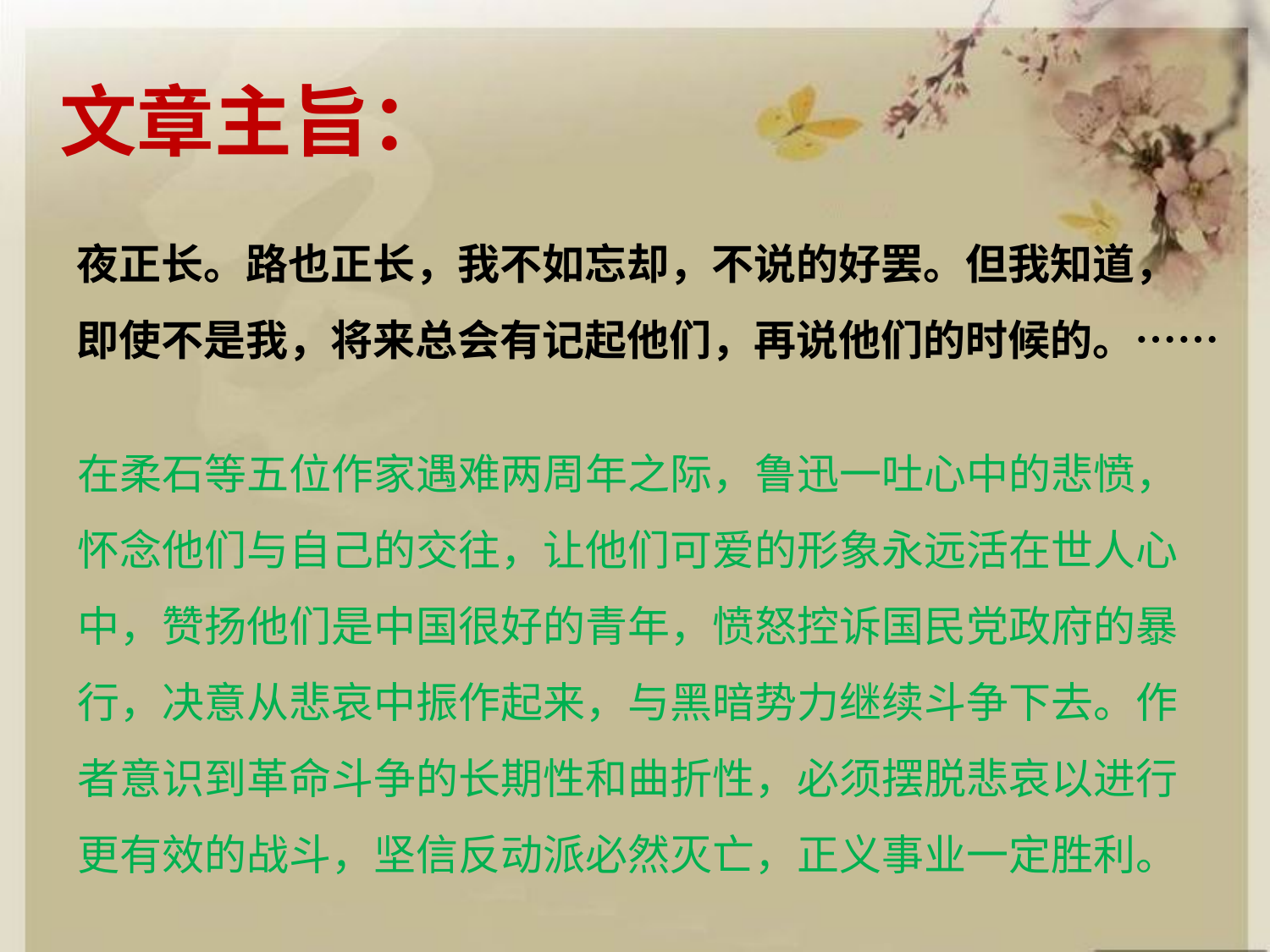

文章主旨：
夜正长。路也正长，我不如忘却，不说的好罢。但我知道，
即使不是我，将来总会有记起他们，再说他们的时候的。……
在柔石等五位作家遇难两周年之际，鲁迅一吐心中的悲愤，怀念他们与自己的交往，让他们可爱的形象永远活在世人心中，赞扬他们是中国很好的青年，愤怒控诉国民党政府的暴行，决意从悲哀中振作起来，与黑暗势力继续斗争下去。作者意识到革命斗争的长期性和曲折性，必须摆脱悲哀以进行更有效的战斗，坚信反动派必然灭亡，正义事业一定胜利。